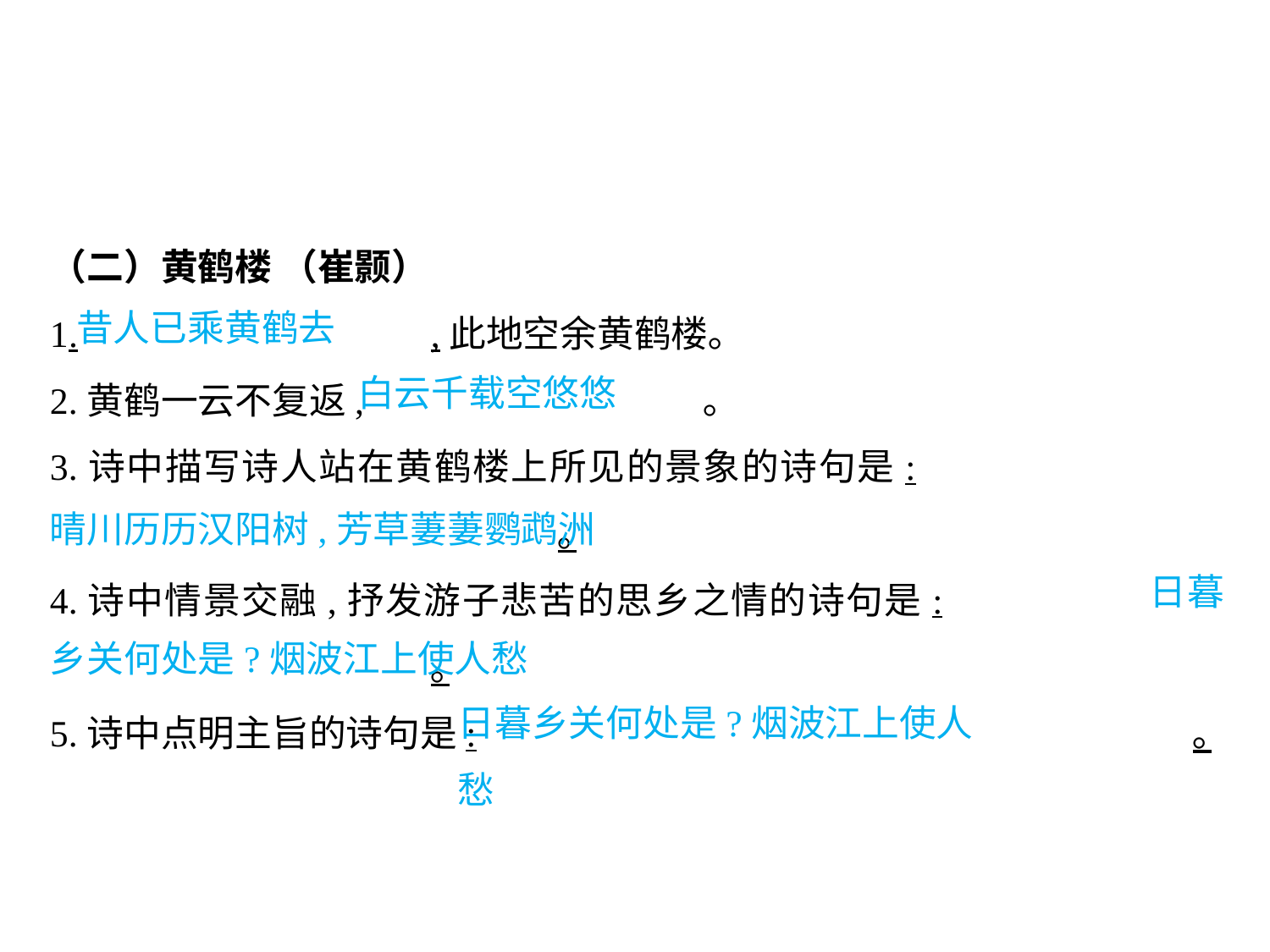

（二）黄鹤楼 （崔颢）
1.			,此地空余黄鹤楼｡
2.黄鹤一云不复返,			 ｡
3.诗中描写诗人站在黄鹤楼上所见的景象的诗句是:							｡
4.诗中情景交融,抒发游子悲苦的思乡之情的诗句是:						｡
5.诗中点明主旨的诗句是:						｡
昔人已乘黄鹤去
白云千载空悠悠
									晴川历历汉阳树,芳草萋萋鹦鹉洲
								       日暮乡关何处是?烟波江上使人愁
日暮乡关何处是?烟波江上使人愁